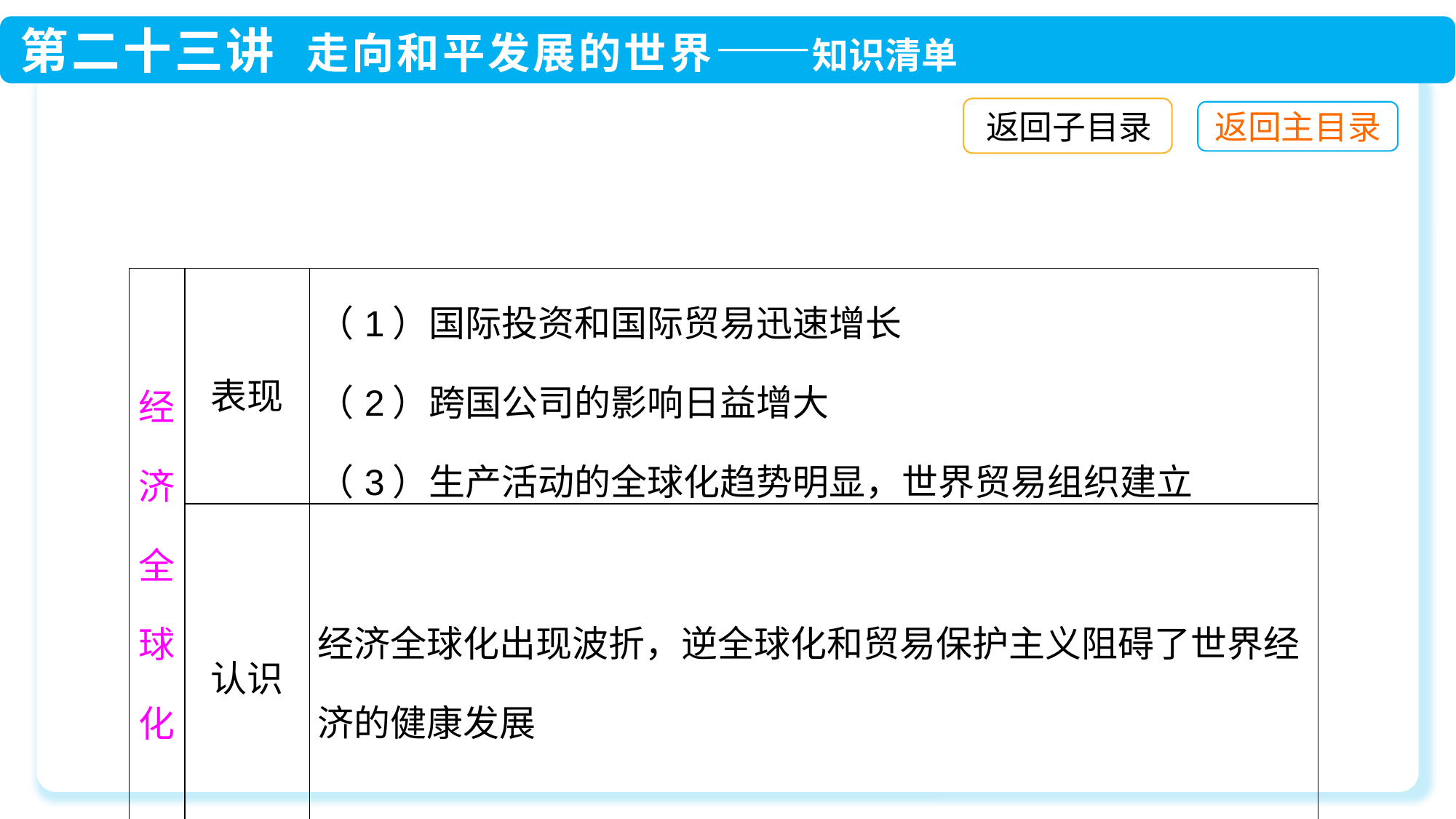

返回子目录
| 经济全球化 | 表现 | （1）国际投资和国际贸易迅速增长 （2）跨国公司的影响日益增大 （3）生产活动的全球化趋势明显，世界贸易组织建立 |
| --- | --- | --- |
|  | 认识 | 经济全球化出现波折，逆全球化和贸易保护主义阻碍了世界经济的健康发展 |